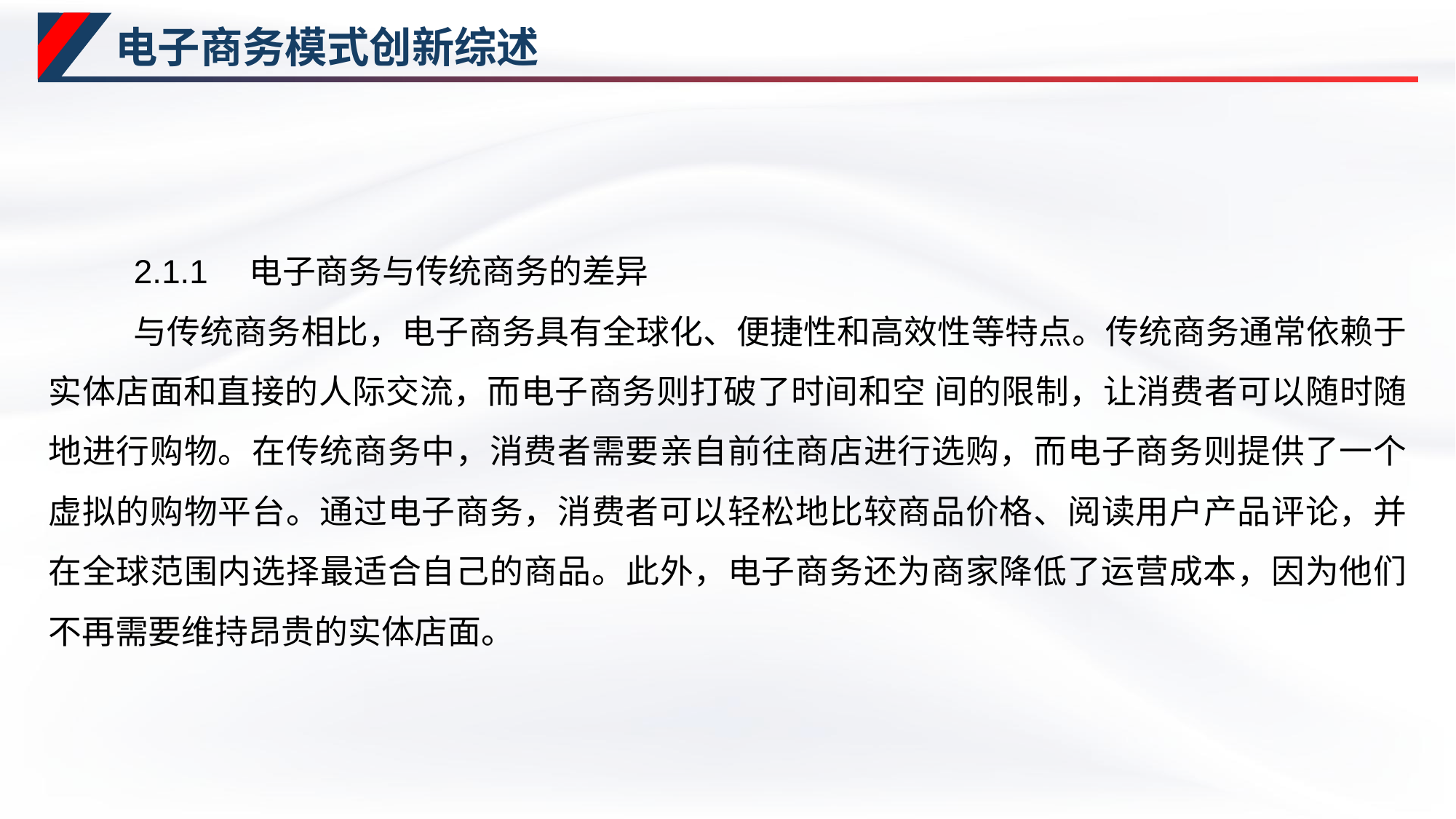

# 电子商务模式创新综述
2.1.1　电子商务与传统商务的差异
与传统商务相比，电子商务具有全球化、便捷性和高效性等特点。传统商务通常依赖于实体店面和直接的人际交流，而电子商务则打破了时间和空 间的限制，让消费者可以随时随地进行购物。在传统商务中，消费者需要亲自前往商店进行选购，而电子商务则提供了一个虚拟的购物平台。通过电子商务，消费者可以轻松地比较商品价格、阅读用户产品评论，并在全球范围内选择最适合自己的商品。此外，电子商务还为商家降低了运营成本，因为他们不再需要维持昂贵的实体店面。